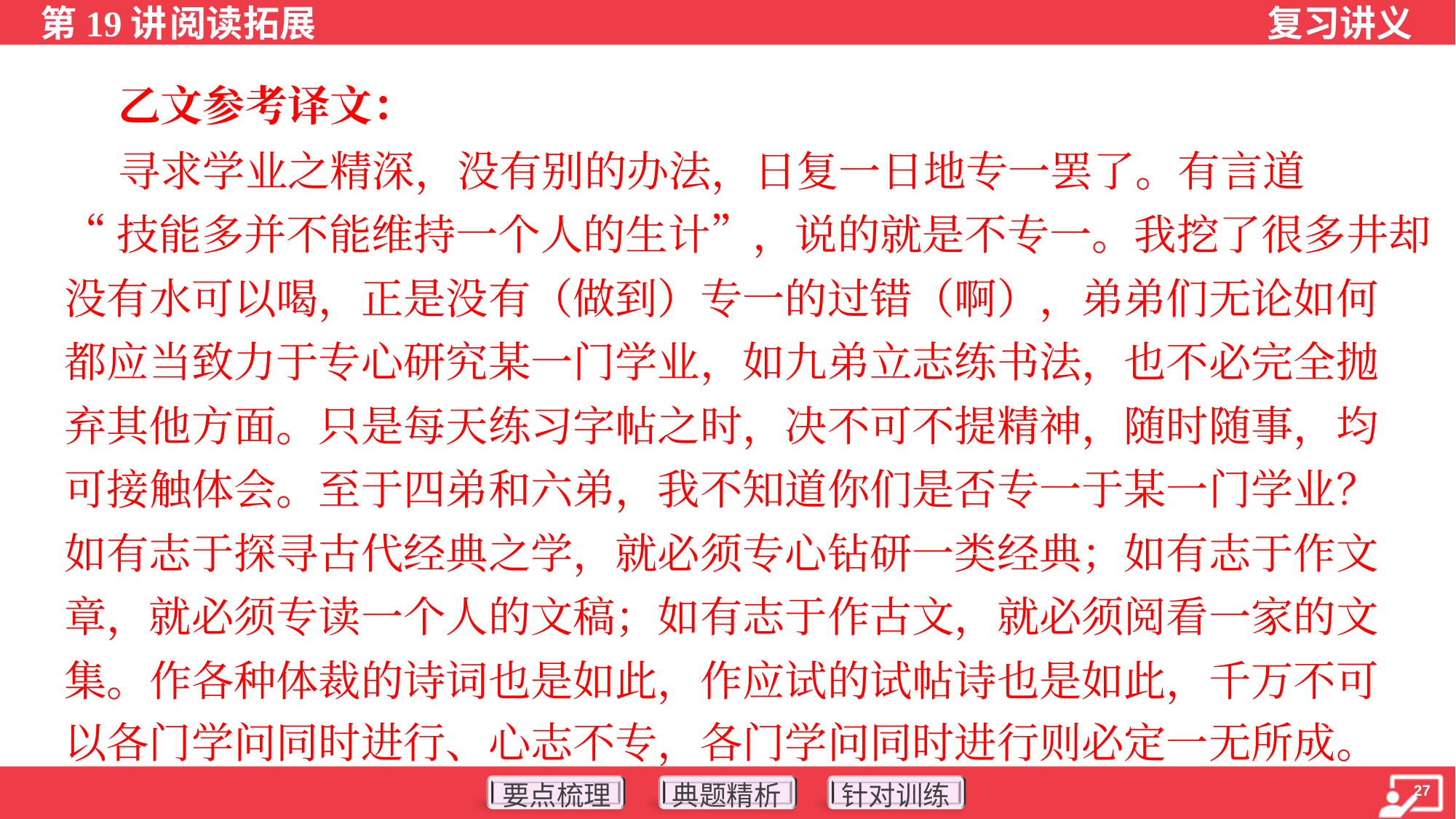

乙文参考译文：
    寻求学业之精深，没有别的办法，日复一日地专一罢了。有言道
“技能多并不能维持一个人的生计”，说的就是不专一。我挖了很多井却
没有水可以喝，正是没有（做到）专一的过错（啊），弟弟们无论如何
都应当致力于专心研究某一门学业，如九弟立志练书法，也不必完全抛
弃其他方面。只是每天练习字帖之时，决不可不提精神，随时随事，均
可接触体会。至于四弟和六弟，我不知道你们是否专一于某一门学业？
如有志于探寻古代经典之学，就必须专心钻研一类经典；如有志于作文
章，就必须专读一个人的文稿；如有志于作古文，就必须阅看一家的文
集。作各种体裁的诗词也是如此，作应试的试帖诗也是如此，千万不可
以各门学问同时进行、心志不专，各门学问同时进行则必定一无所成。